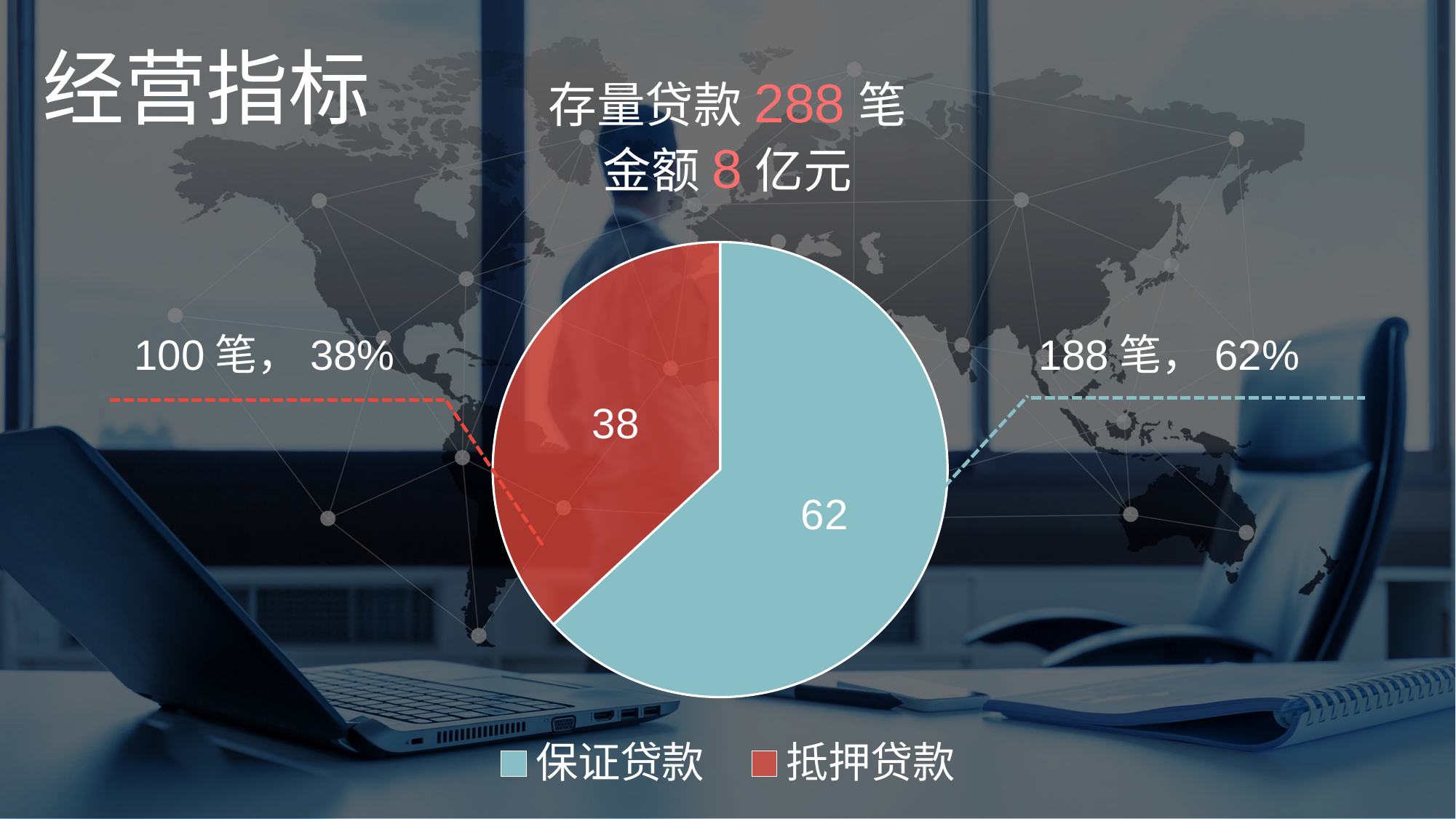

存量贷款288笔
金额8亿元
经营指标

### Chart

| Category | 销售额 |
|---|---|
| 保证贷款 | 1.35 |
| 抵押贷款 | 0.79 |
100笔，38%
188笔，62%